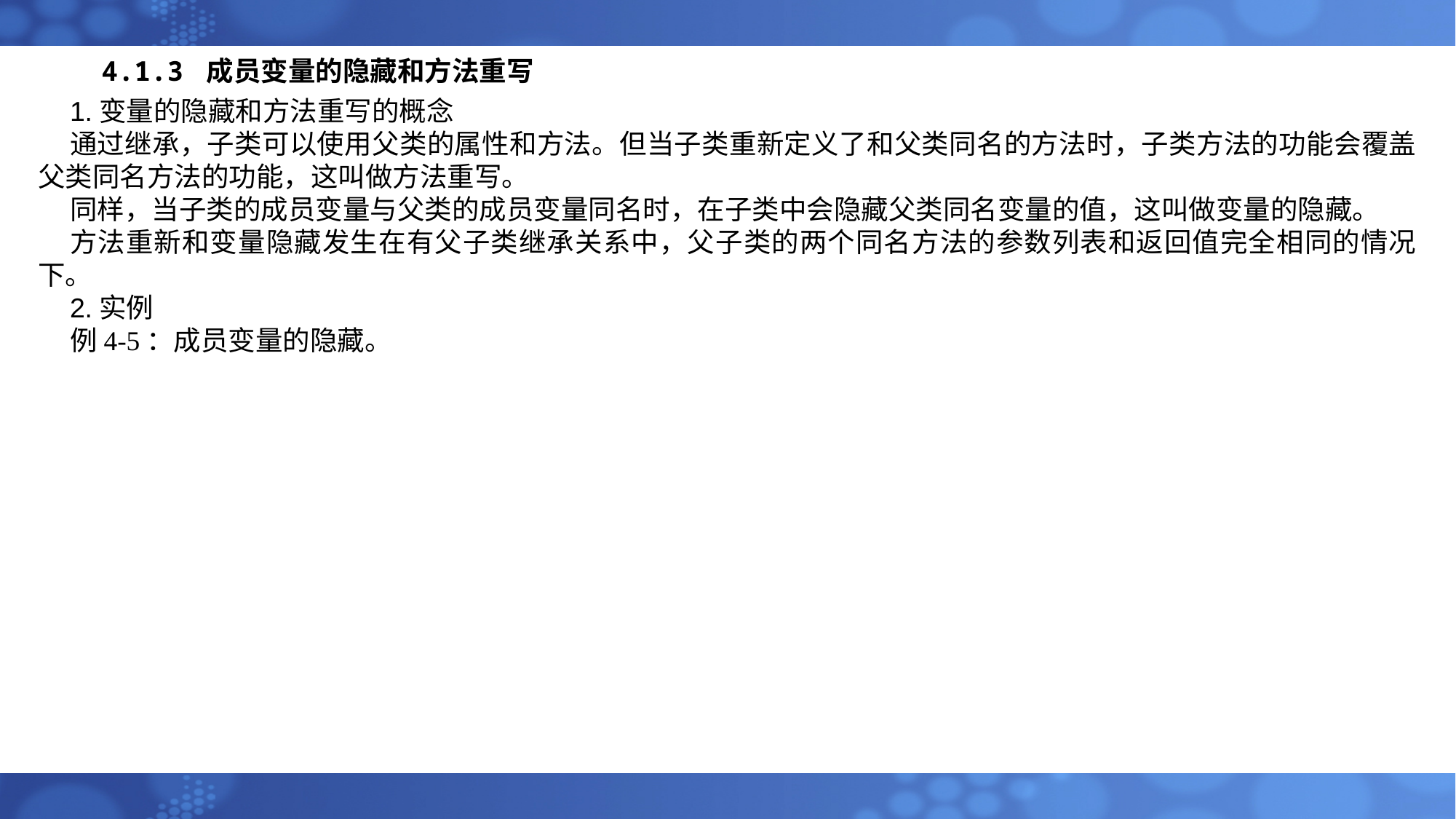

# 4.1.3 成员变量的隐藏和方法重写
1.变量的隐藏和方法重写的概念
通过继承，子类可以使用父类的属性和方法。但当子类重新定义了和父类同名的方法时，子类方法的功能会覆盖父类同名方法的功能，这叫做方法重写。
同样，当子类的成员变量与父类的成员变量同名时，在子类中会隐藏父类同名变量的值，这叫做变量的隐藏。
方法重新和变量隐藏发生在有父子类继承关系中，父子类的两个同名方法的参数列表和返回值完全相同的情况下。
2.实例
例4-5：成员变量的隐藏。